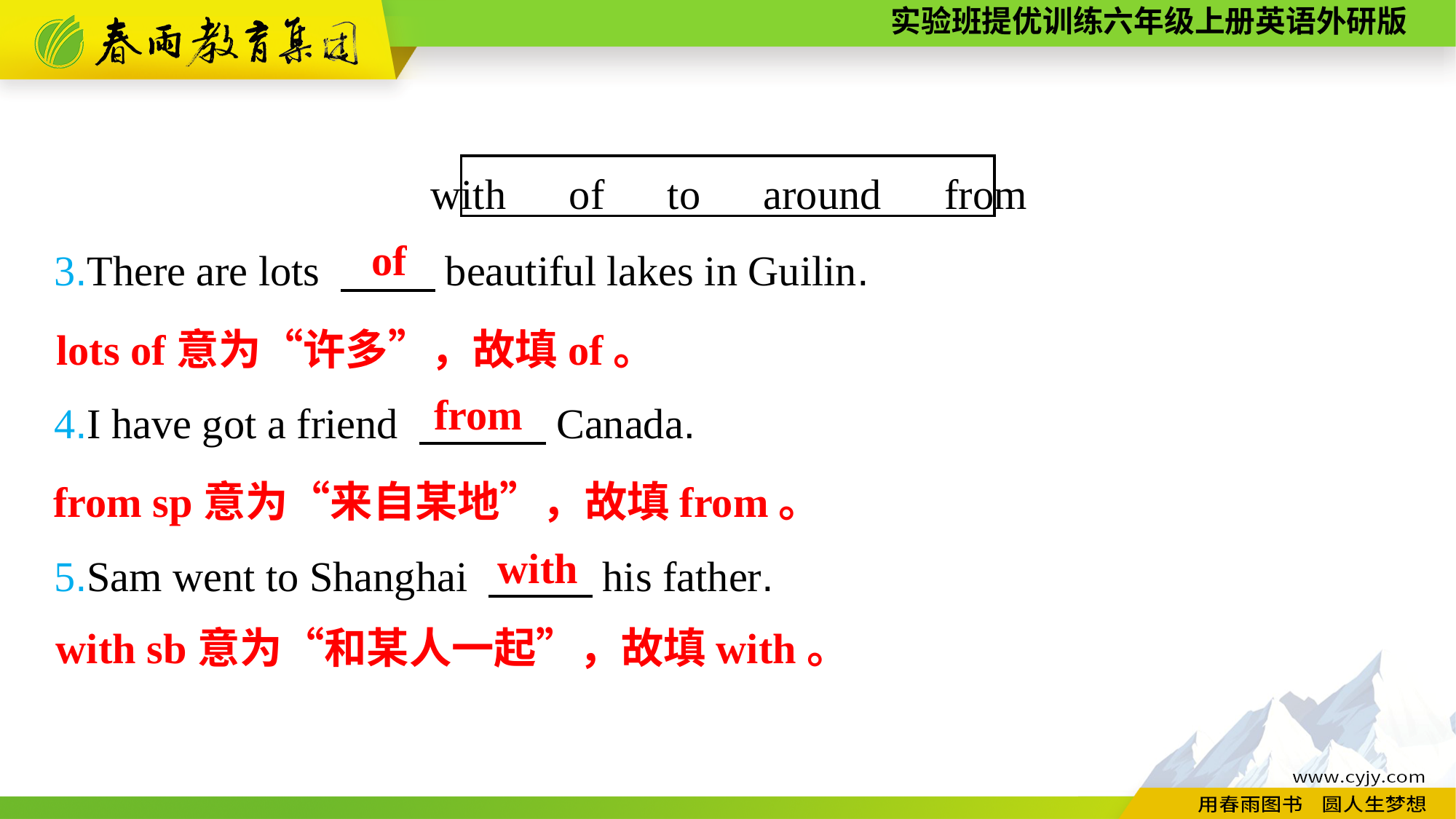

with　of　to　around　from
3.There are lots 　　 beautiful lakes in Guilin.

4.I have got a friend 　　　Canada.

5.Sam went to Shanghai 　　  his father.

of
lots of意为“许多”，故填of。
from
from sp意为“来自某地”，故填from。
with
with sb意为“和某人一起”，故填with。